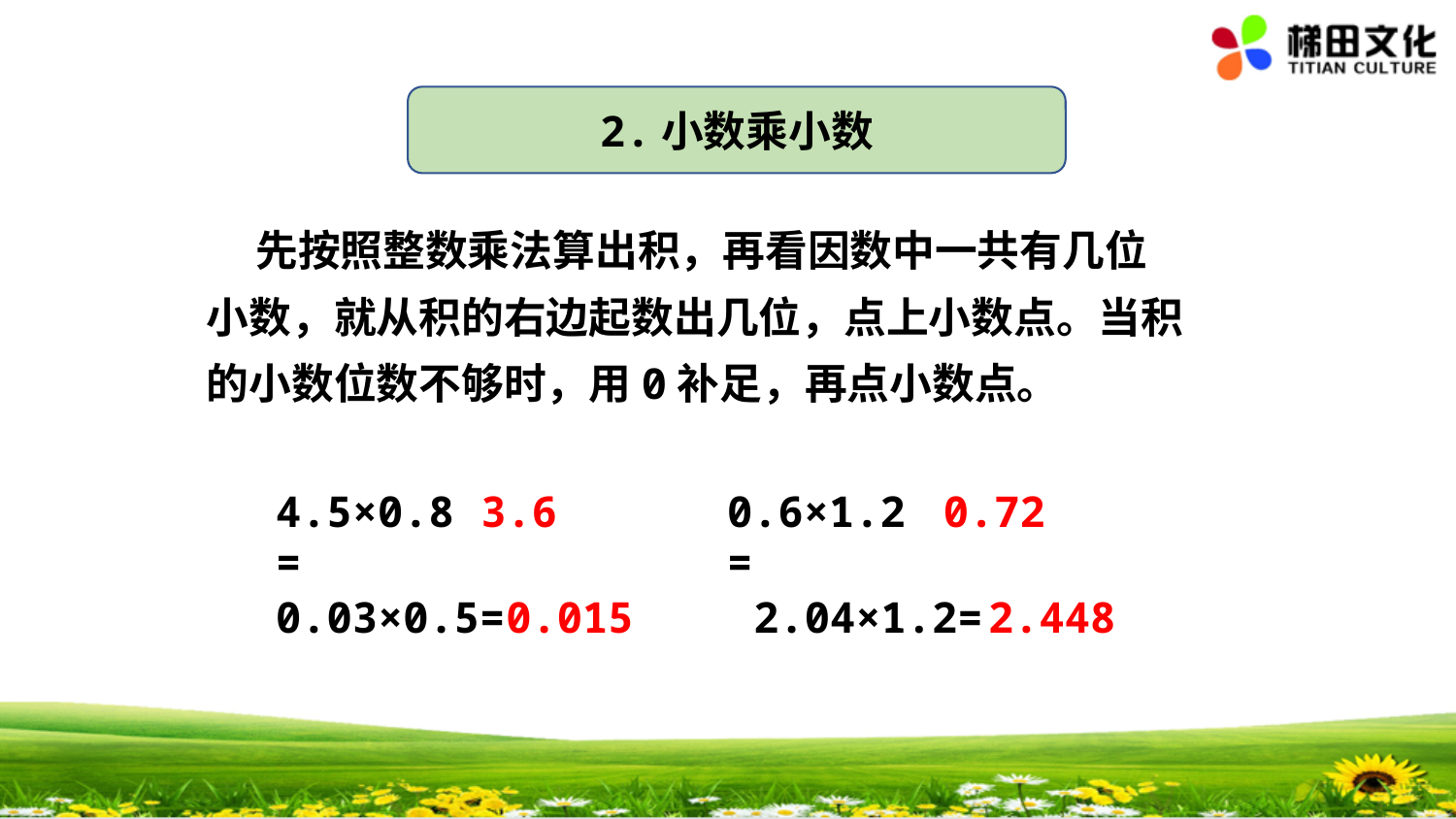

2.小数乘小数
    先按照整数乘法算出积，再看因数中一共有几位小数，就从积的右边起数出几位，点上小数点。当积的小数位数不够时，用0补足，再点小数点。
4.5×0.8=
3.6
0.6×1.2=
0.72
0.03×0.5=
0.015
2.04×1.2=
2.448